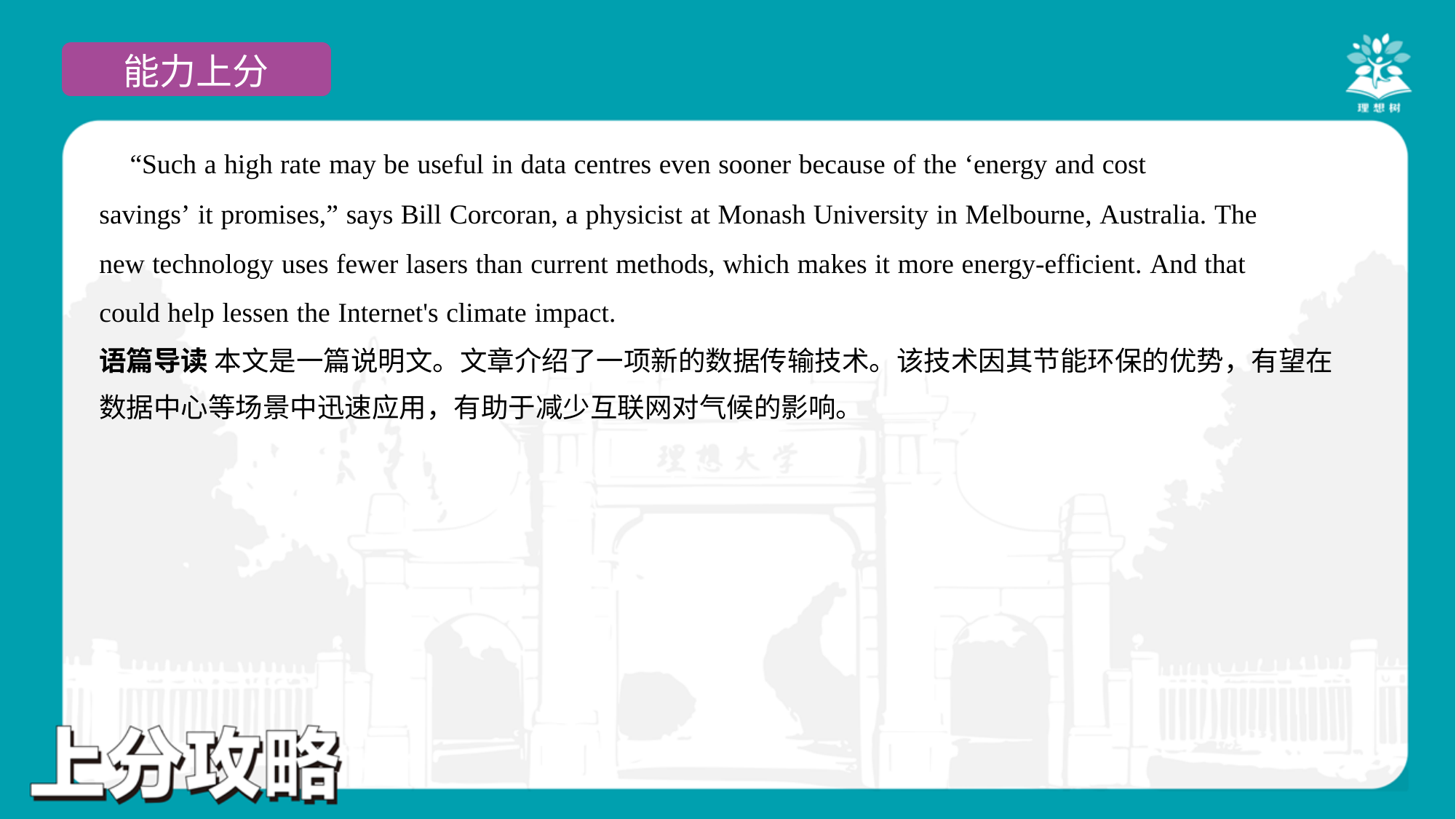

“Such a high rate may be useful in data centres even sooner because of the ‘energy and cost
savings’ it promises,” says Bill Corcoran, a physicist at Monash University in Melbourne, Australia. The
new technology uses fewer lasers than current methods, which makes it more energy-efficient. And that
could help lessen the Internet's climate impact.#7
语篇导读 本文是一篇说明文。文章介绍了一项新的数据传输技术。该技术因其节能环保的优势，有望在
数据中心等场景中迅速应用，有助于减少互联网对气候的影响。